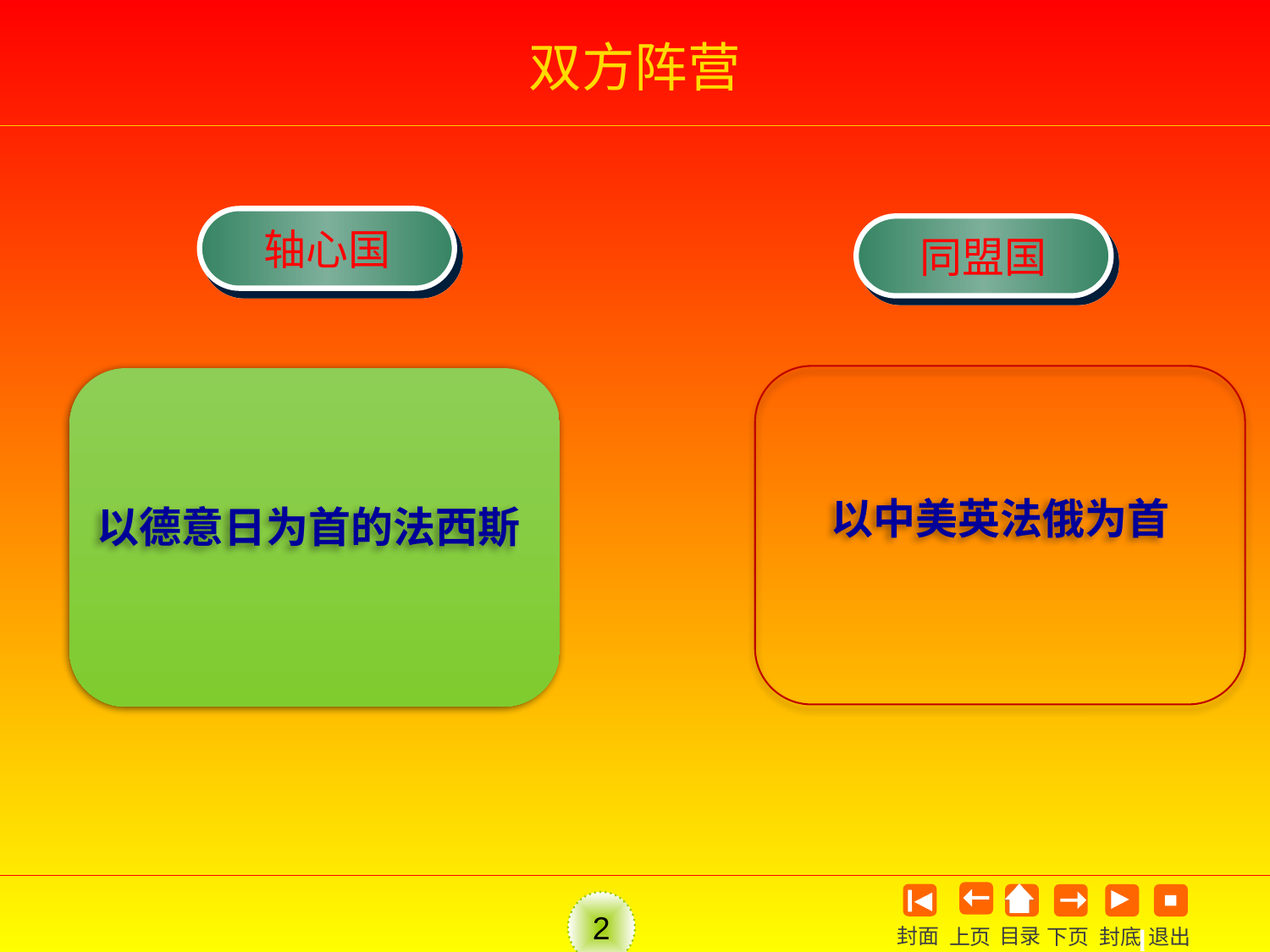

# 双方阵营
轴心国
同盟国

以中美英法俄为首
以德意日为首的法西斯
2